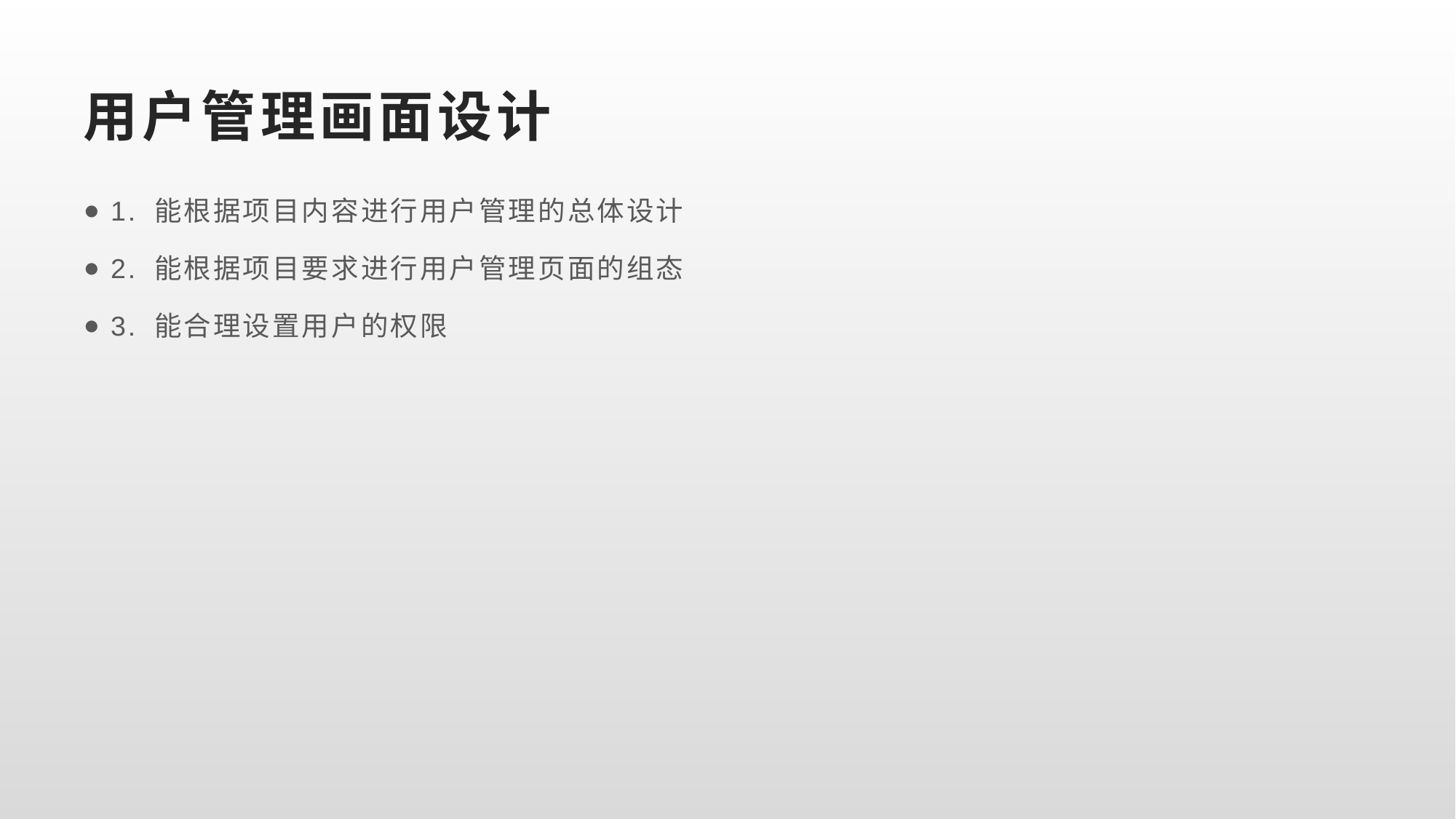

# 用户管理画面设计
1. 能根据项目内容进行用户管理的总体设计
2. 能根据项目要求进行用户管理页面的组态
3. 能合理设置用户的权限